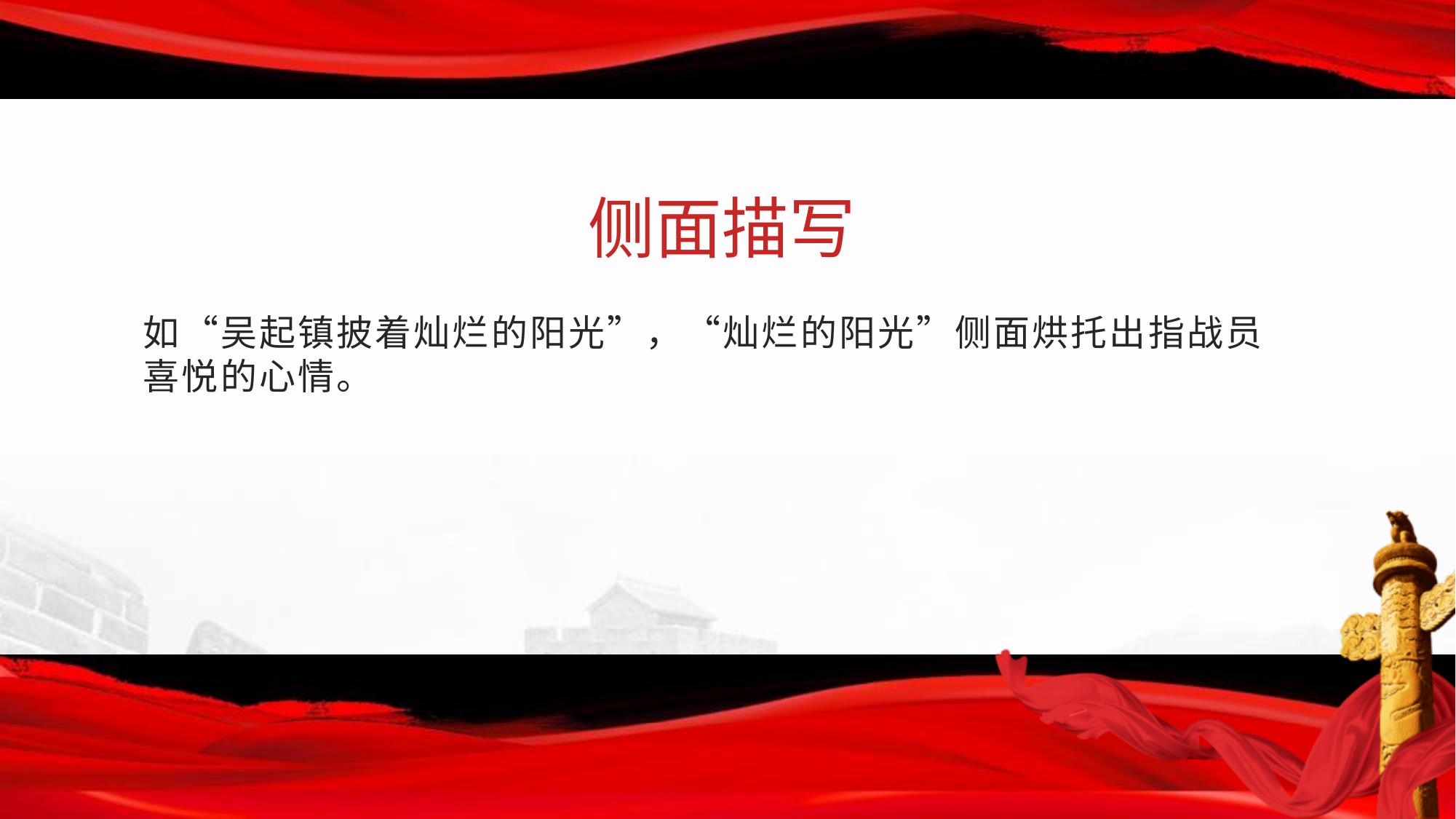

侧面描写
如“吴起镇披着灿烂的阳光”，“灿烂的阳光”侧面烘托出指战员喜悦的心情。